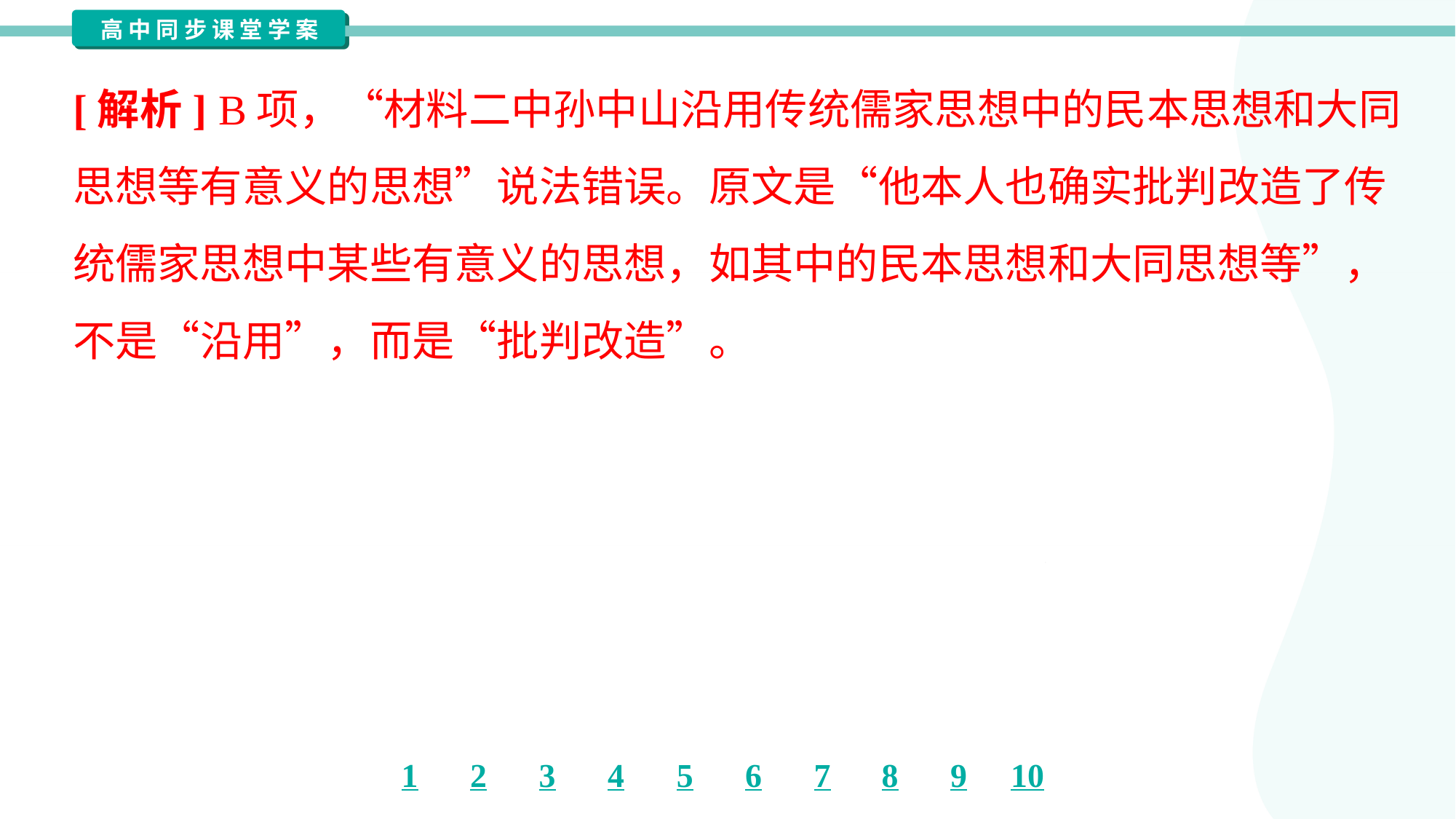

[解析] B项，“材料二中孙中山沿用传统儒家思想中的民本思想和大同
思想等有意义的思想”说法错误。原文是“他本人也确实批判改造了传
统儒家思想中某些有意义的思想，如其中的民本思想和大同思想等”，
不是“沿用”，而是“批判改造”。